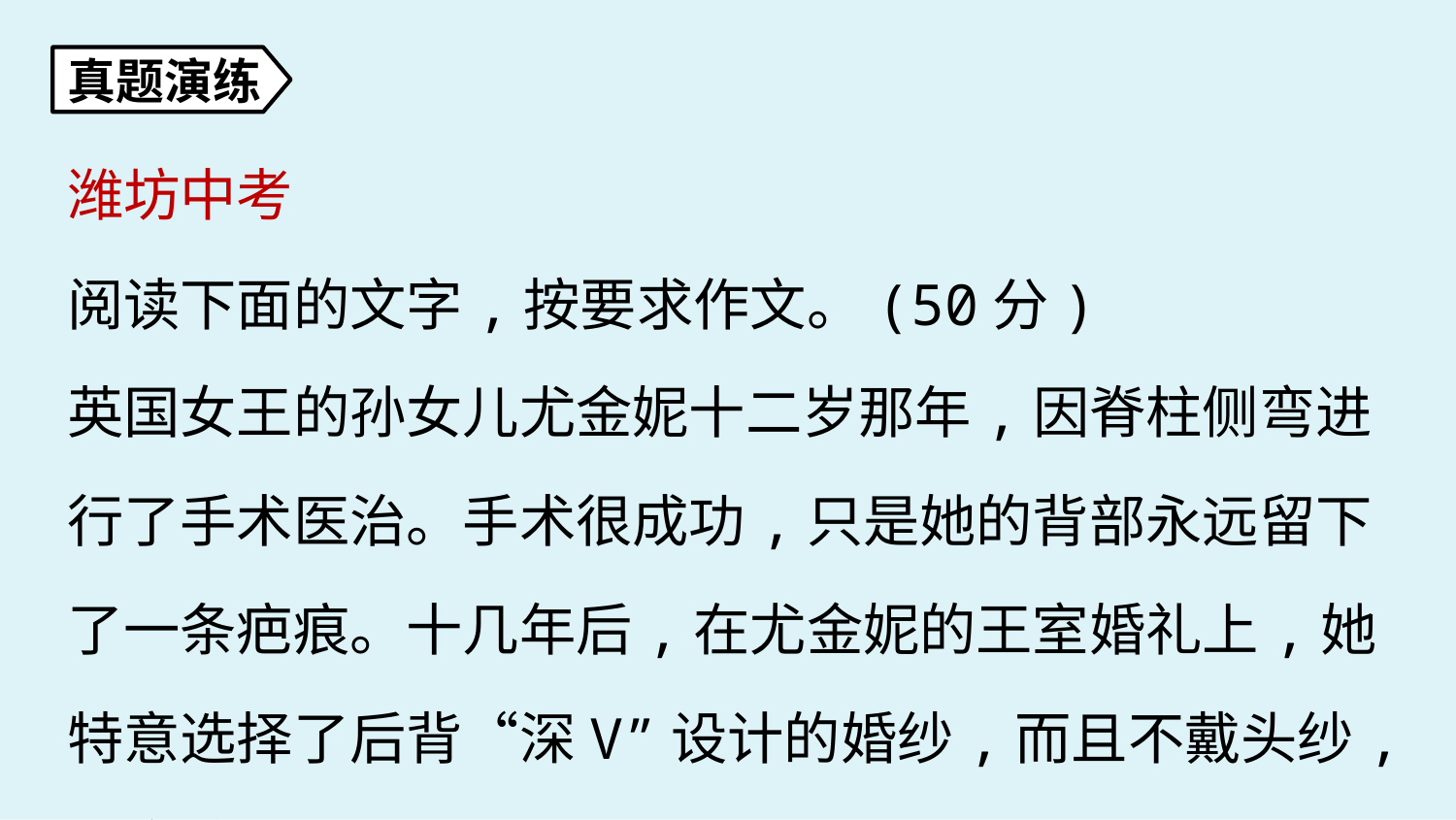

真题演练
潍坊中考
阅读下面的文字,按要求作文。(50分)
英国女王的孙女儿尤金妮十二岁那年,因脊柱侧弯进行了手术医治。手术很成功,只是她的背部永远留下了一条疤痕。十几年后,在尤金妮的王室婚礼上,她特意选择了后背“深V”设计的婚纱,而且不戴头纱,大方地展